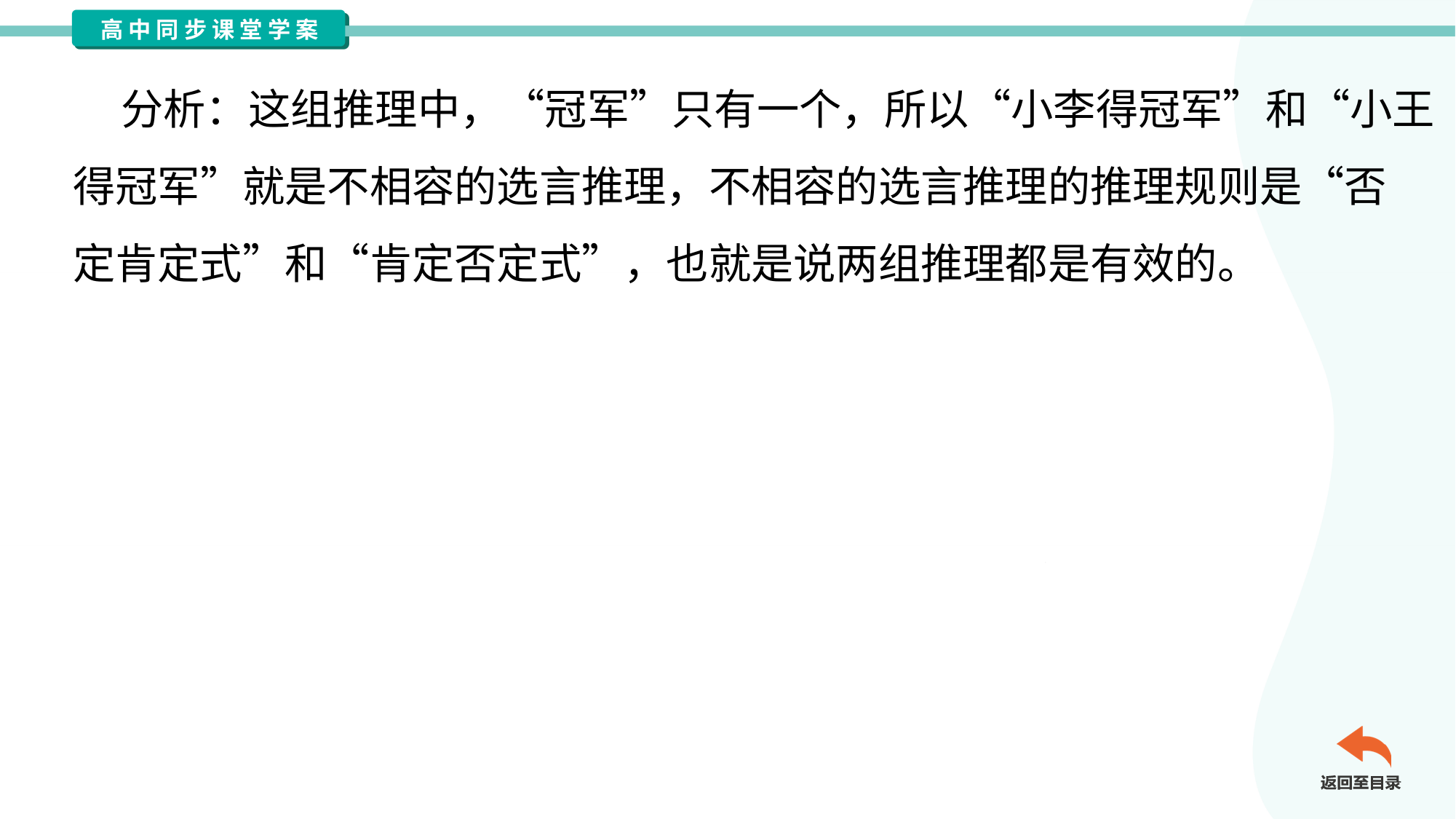

分析：这组推理中，“冠军”只有一个，所以“小李得冠军”和“小王
得冠军”就是不相容的选言推理，不相容的选言推理的推理规则是“否
定肯定式”和“肯定否定式”，也就是说两组推理都是有效的。